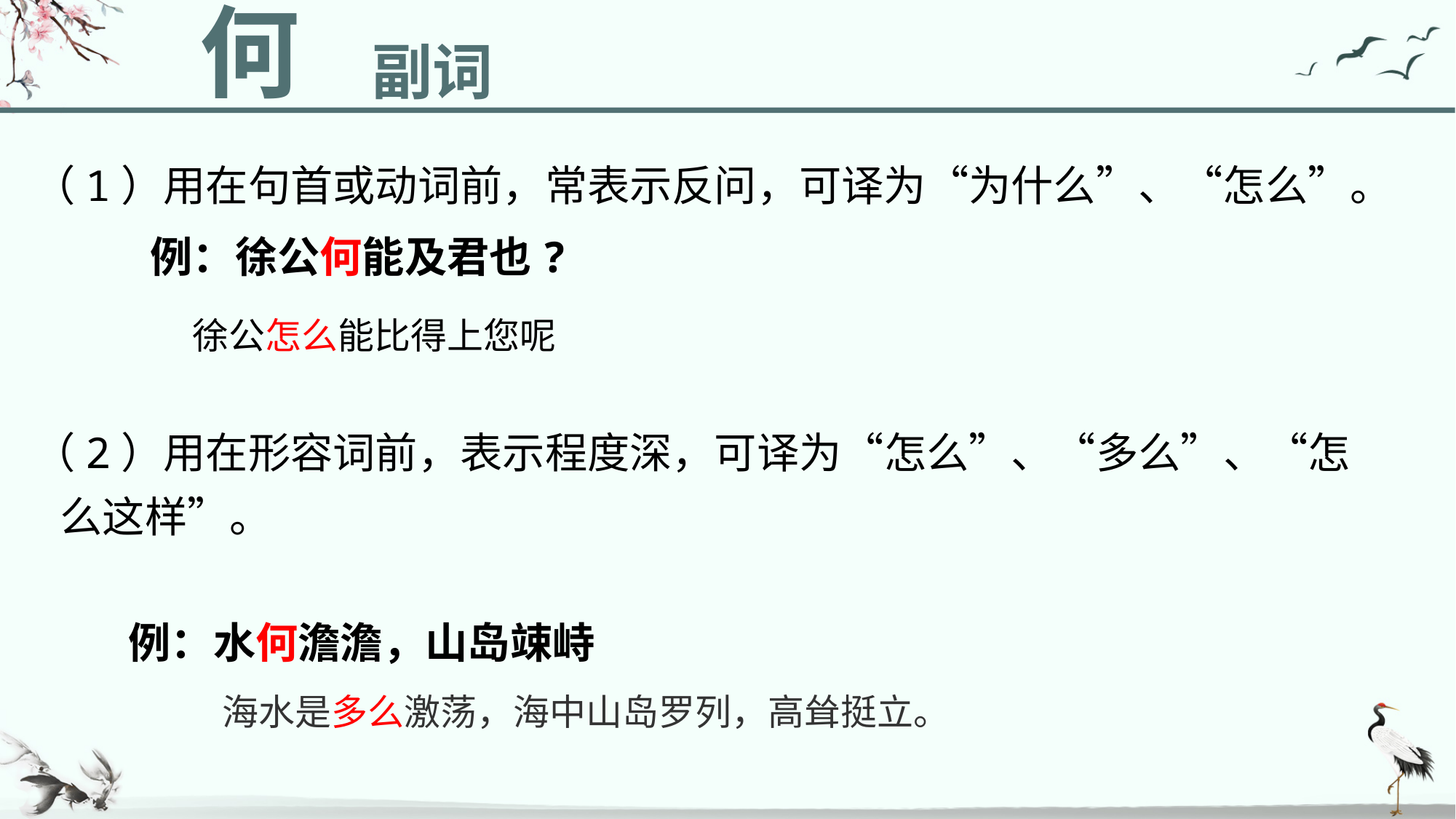

何

副词
（1）用在句首或动词前，常表示反问，可译为“为什么”、“怎么”。
例：徐公何能及君也?
徐公怎么能比得上您呢
（2）用在形容词前，表示程度深，可译为“怎么”、“多么”、“怎么这样”。
例：水何澹澹，山岛竦峙
海水是多么激荡，海中山岛罗列，高耸挺立。